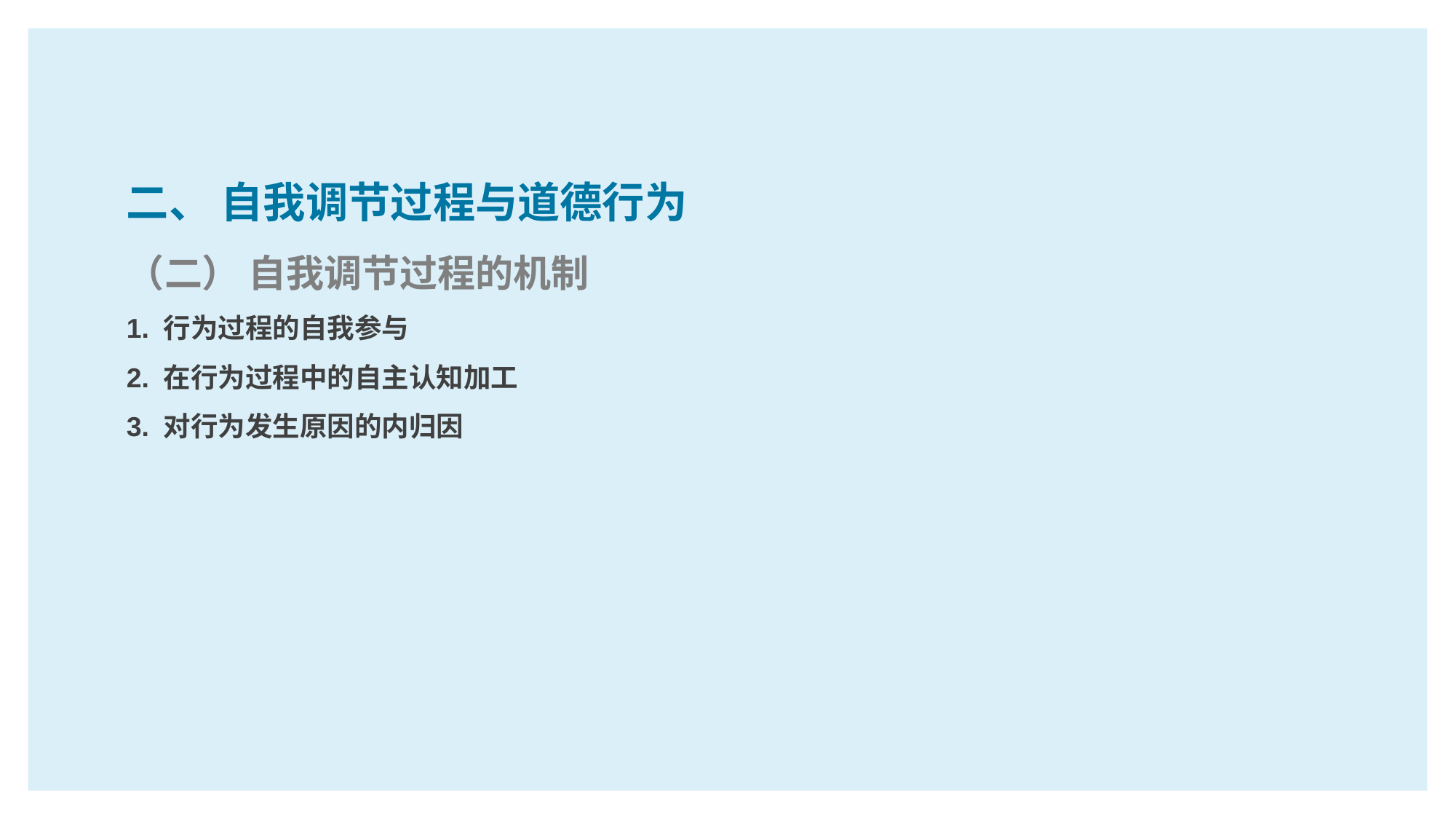

二、 自我调节过程与道德行为
（二） 自我调节过程的机制
1. 行为过程的自我参与
2. 在行为过程中的自主认知加工
3. 对行为发生原因的内归因